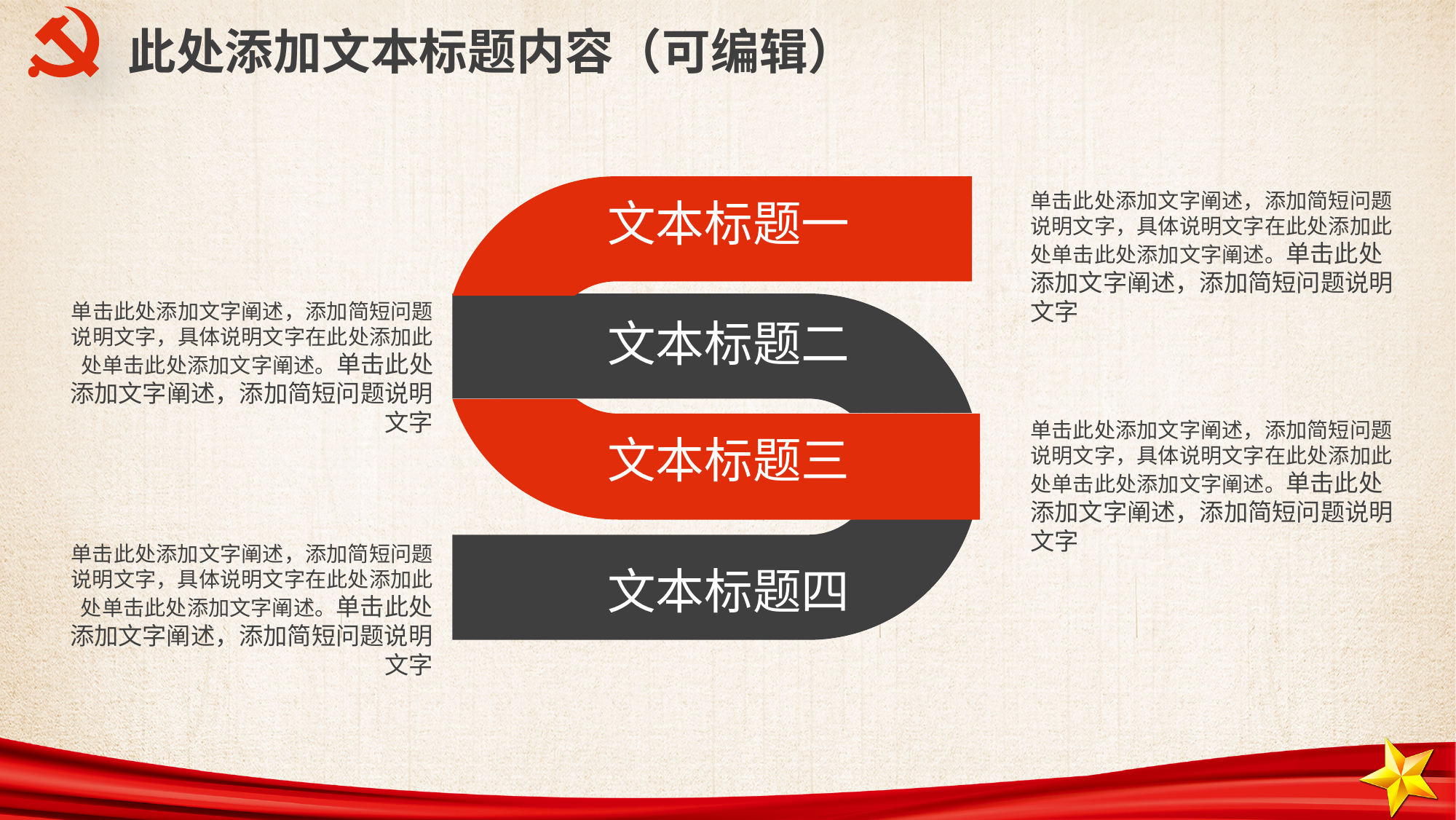

此处添加文本标题内容（可编辑）

文本标题一
单击此处添加文字阐述，添加简短问题说明文字，具体说明文字在此处添加此处单击此处添加文字阐述。单击此处添加文字阐述，添加简短问题说明文字

单击此处添加文字阐述，添加简短问题说明文字，具体说明文字在此处添加此处单击此处添加文字阐述。单击此处添加文字阐述，添加简短问题说明文字
文本标题二

单击此处添加文字阐述，添加简短问题说明文字，具体说明文字在此处添加此处单击此处添加文字阐述。单击此处添加文字阐述，添加简短问题说明文字
文本标题三
单击此处添加文字阐述，添加简短问题说明文字，具体说明文字在此处添加此处单击此处添加文字阐述。单击此处添加文字阐述，添加简短问题说明文字
文本标题四